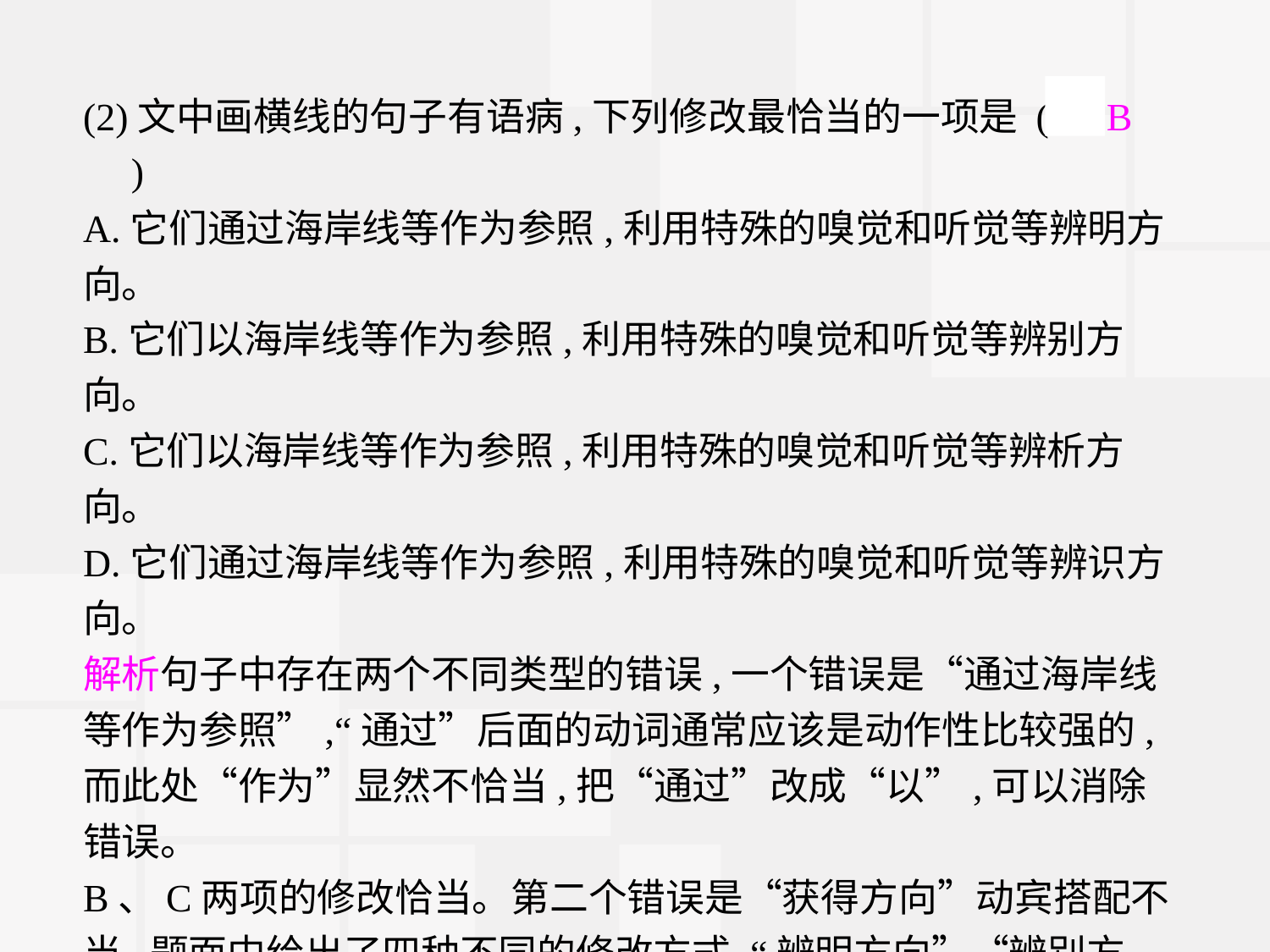

(2)文中画横线的句子有语病,下列修改最恰当的一项是 (　B　)
A.它们通过海岸线等作为参照,利用特殊的嗅觉和听觉等辨明方
向。
B.它们以海岸线等作为参照,利用特殊的嗅觉和听觉等辨别方向。
C.它们以海岸线等作为参照,利用特殊的嗅觉和听觉等辨析方向。
D.它们通过海岸线等作为参照,利用特殊的嗅觉和听觉等辨识方
向。
解析句子中存在两个不同类型的错误,一个错误是“通过海岸线等作为参照”,“通过”后面的动词通常应该是动作性比较强的,而此处“作为”显然不恰当,把“通过”改成“以”,可以消除错误。
B、C两项的修改恰当。第二个错误是“获得方向”动宾搭配不当,题面中给出了四种不同的修改方式,“辨明方向”“辨别方向”
“辨析方向”“辨识方向”,除了“辨析方向”,另外三种修改方式都可以,也就是说,A、B、D三项的修改都可以。综合起来看,两处修改都正确的,只有B项。